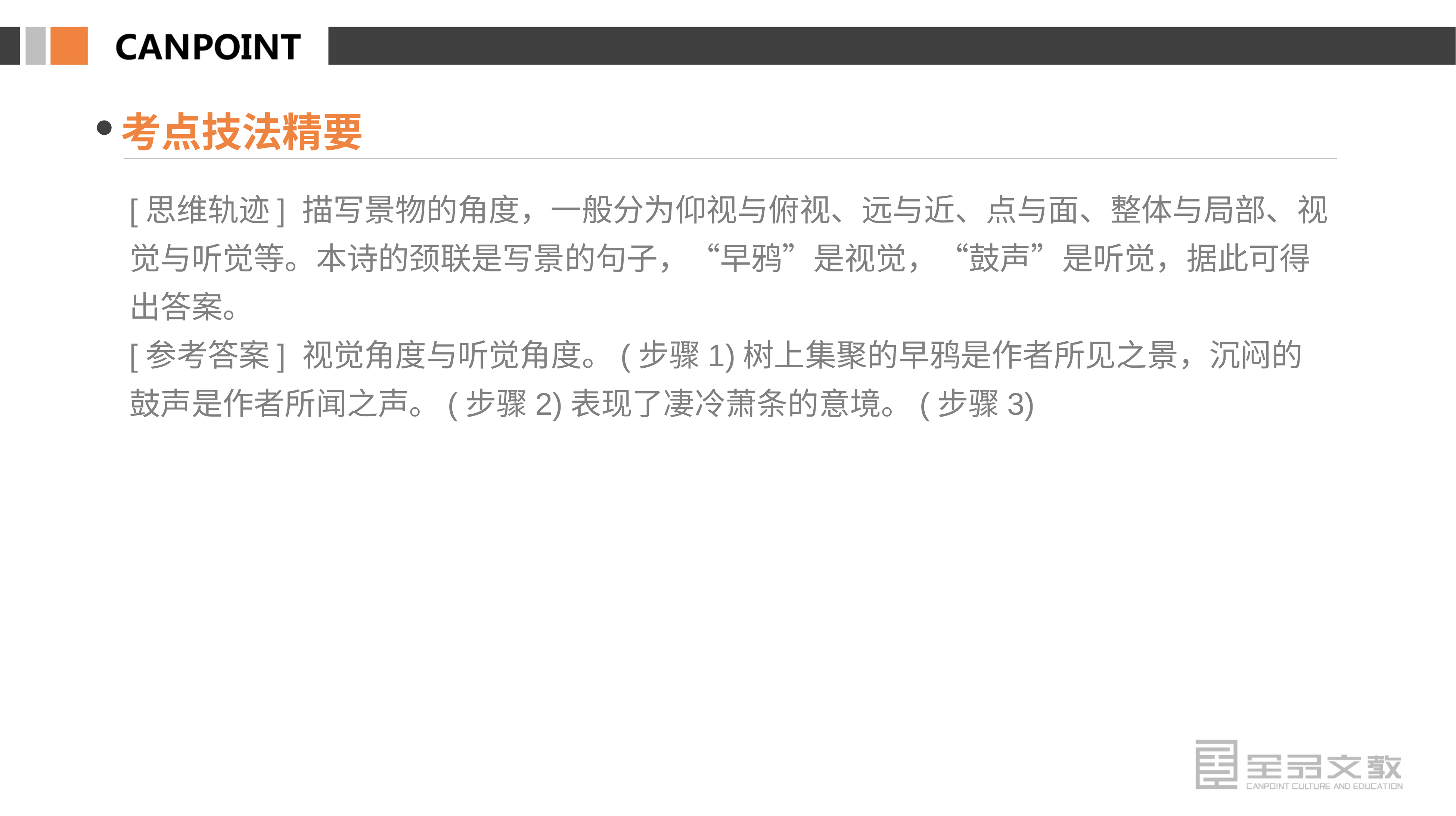

考点技法精要

[思维轨迹] 描写景物的角度，一般分为仰视与俯视、远与近、点与面、整体与局部、视觉与听觉等。本诗的颈联是写景的句子，“早鸦”是视觉，“鼓声”是听觉，据此可得出答案。
[参考答案] 视觉角度与听觉角度。(步骤1)树上集聚的早鸦是作者所见之景，沉闷的鼓声是作者所闻之声。(步骤2)表现了凄冷萧条的意境。(步骤3)